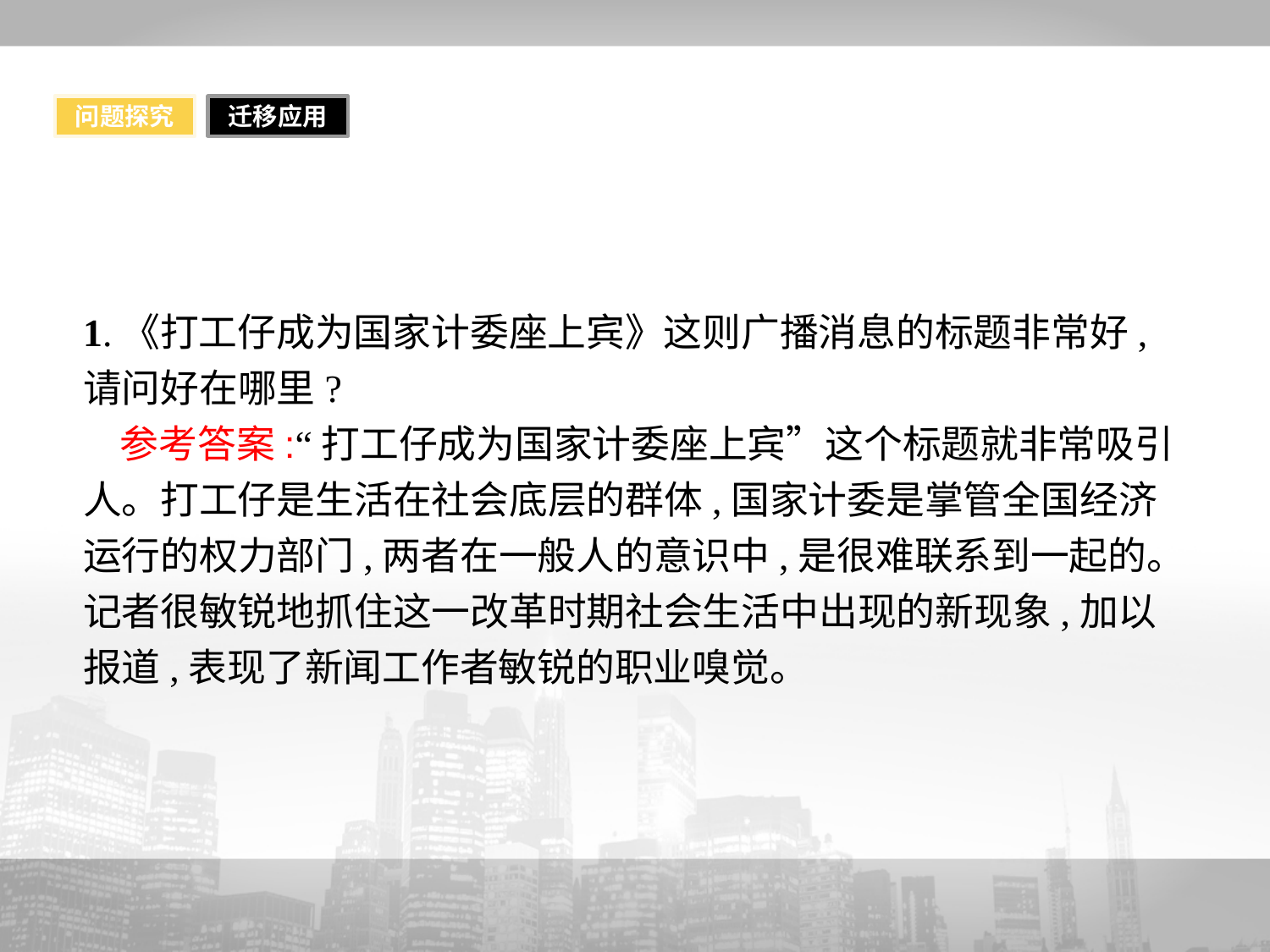

问题探究
迁移应用
1.《打工仔成为国家计委座上宾》这则广播消息的标题非常好,请问好在哪里?
参考答案:“打工仔成为国家计委座上宾”这个标题就非常吸引人。打工仔是生活在社会底层的群体,国家计委是掌管全国经济运行的权力部门,两者在一般人的意识中,是很难联系到一起的。记者很敏锐地抓住这一改革时期社会生活中出现的新现象,加以报道,表现了新闻工作者敏锐的职业嗅觉。